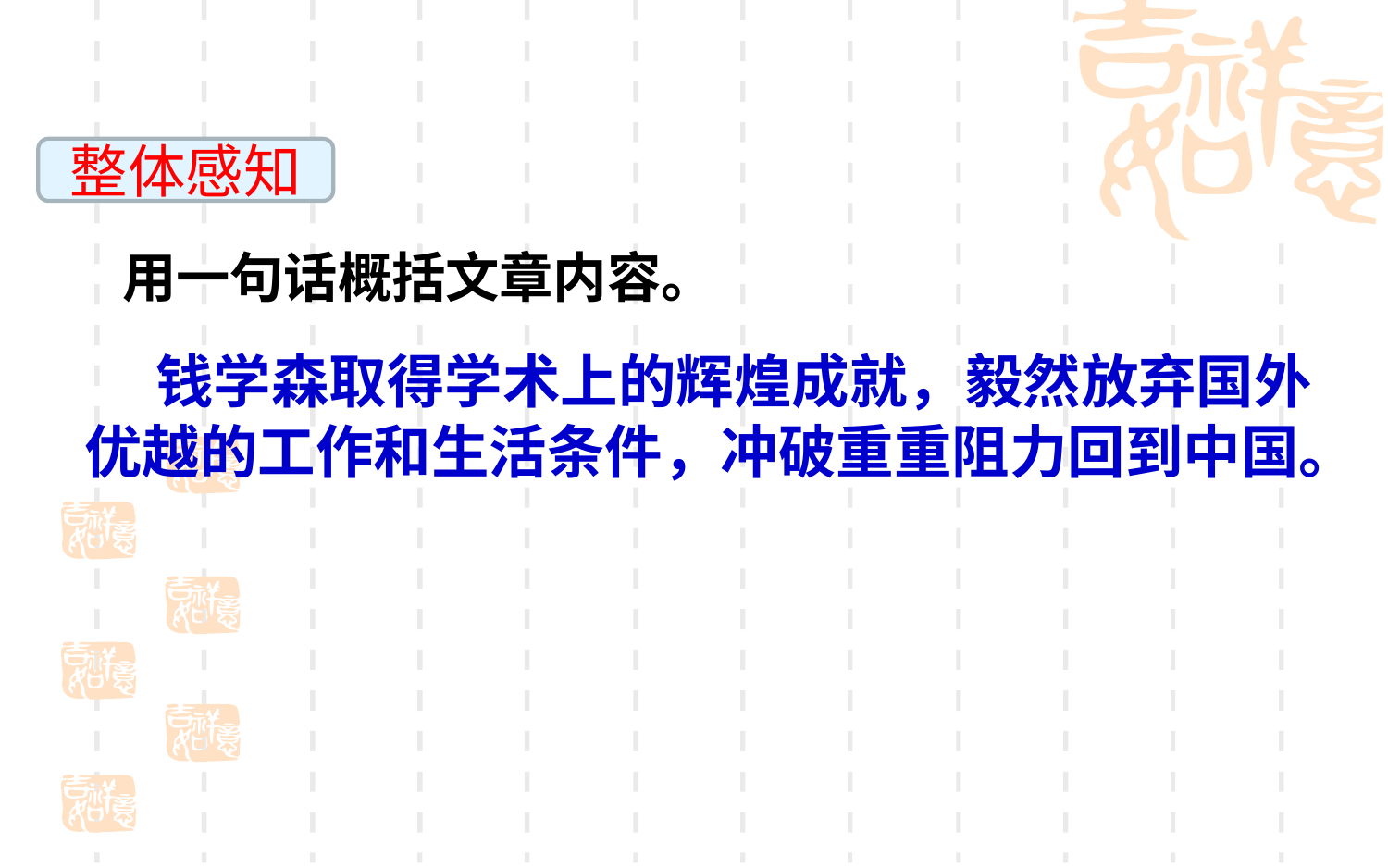

整体感知
用一句话概括文章内容。
    钱学森取得学术上的辉煌成就，毅然放弃国外优越的工作和生活条件，冲破重重阻力回到中国。